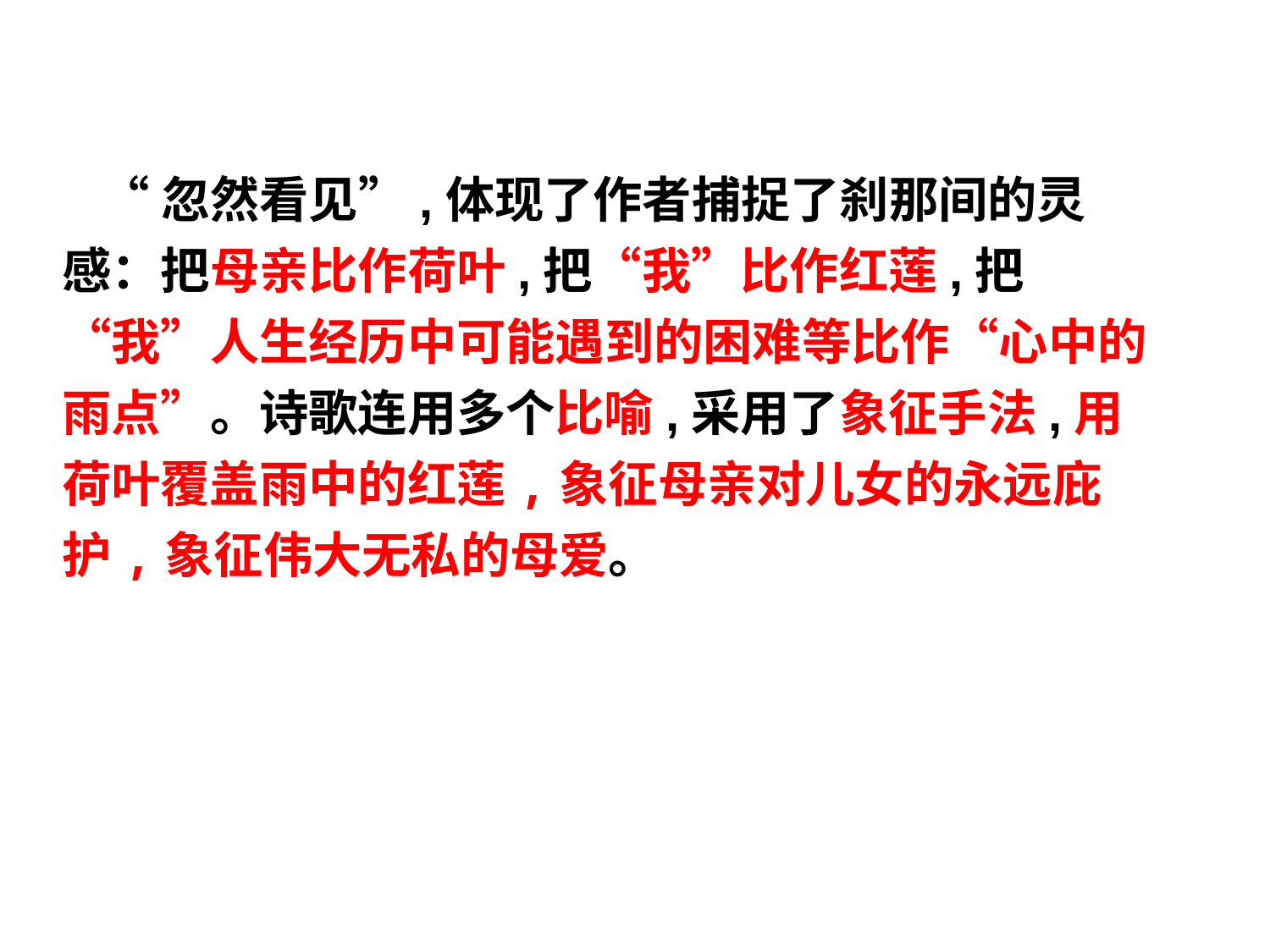

“忽然看见”,体现了作者捕捉了刹那间的灵感：把母亲比作荷叶,把“我”比作红莲,把“我”人生经历中可能遇到的困难等比作“心中的雨点”。诗歌连用多个比喻,采用了象征手法,用荷叶覆盖雨中的红莲,象征母亲对儿女的永远庇护,象征伟大无私的母爱。